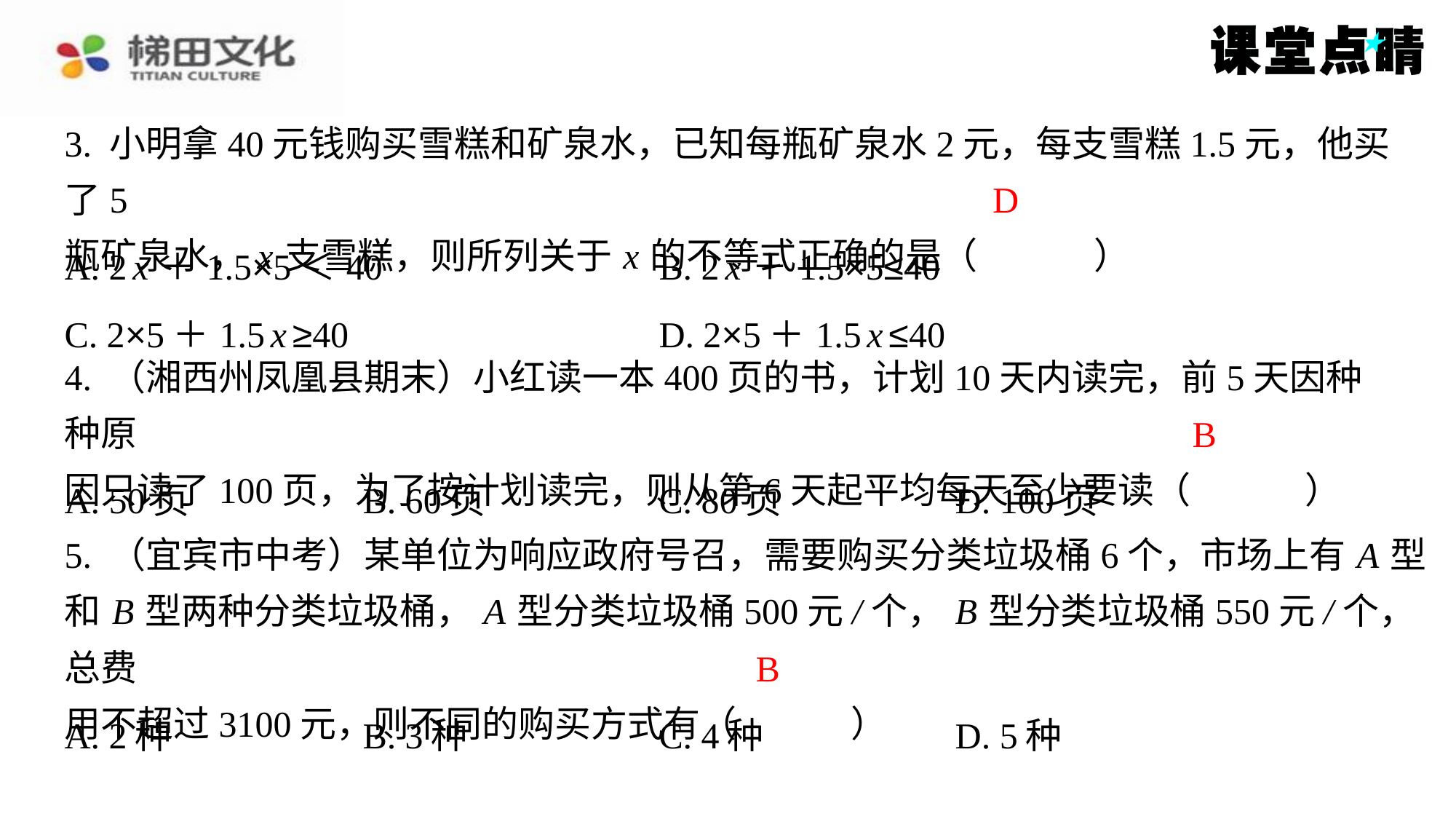

3. 小明拿40元钱购买雪糕和矿泉水，已知每瓶矿泉水2元，每支雪糕1.5元，他买了5
瓶矿泉水， x 支雪糕，则所列关于 x 的不等式正确的是（　D　）
D
| A. 2 x ＋1.5×5＜40 | B. 2 x ＋1.5×5≤40 |
| --- | --- |
| C. 2×5＋1.5 x ≥40 | D. 2×5＋1.5 x ≤40 |
4. （湘西州凤凰县期末）小红读一本400页的书，计划10天内读完，前5天因种种原
因只读了100页，为了按计划读完，则从第6天起平均每天至少要读（　B　）
B
| A. 50页 | B. 60页 | C. 80页 | D. 100页 |
| --- | --- | --- | --- |
5. （宜宾市中考）某单位为响应政府号召，需要购买分类垃圾桶6个，市场上有 A 型
和 B 型两种分类垃圾桶， A 型分类垃圾桶500元/个， B 型分类垃圾桶550元/个，总费
用不超过3100元，则不同的购买方式有（　B　）
B
| A. 2种 | B. 3种 | C. 4种 | D. 5种 |
| --- | --- | --- | --- |